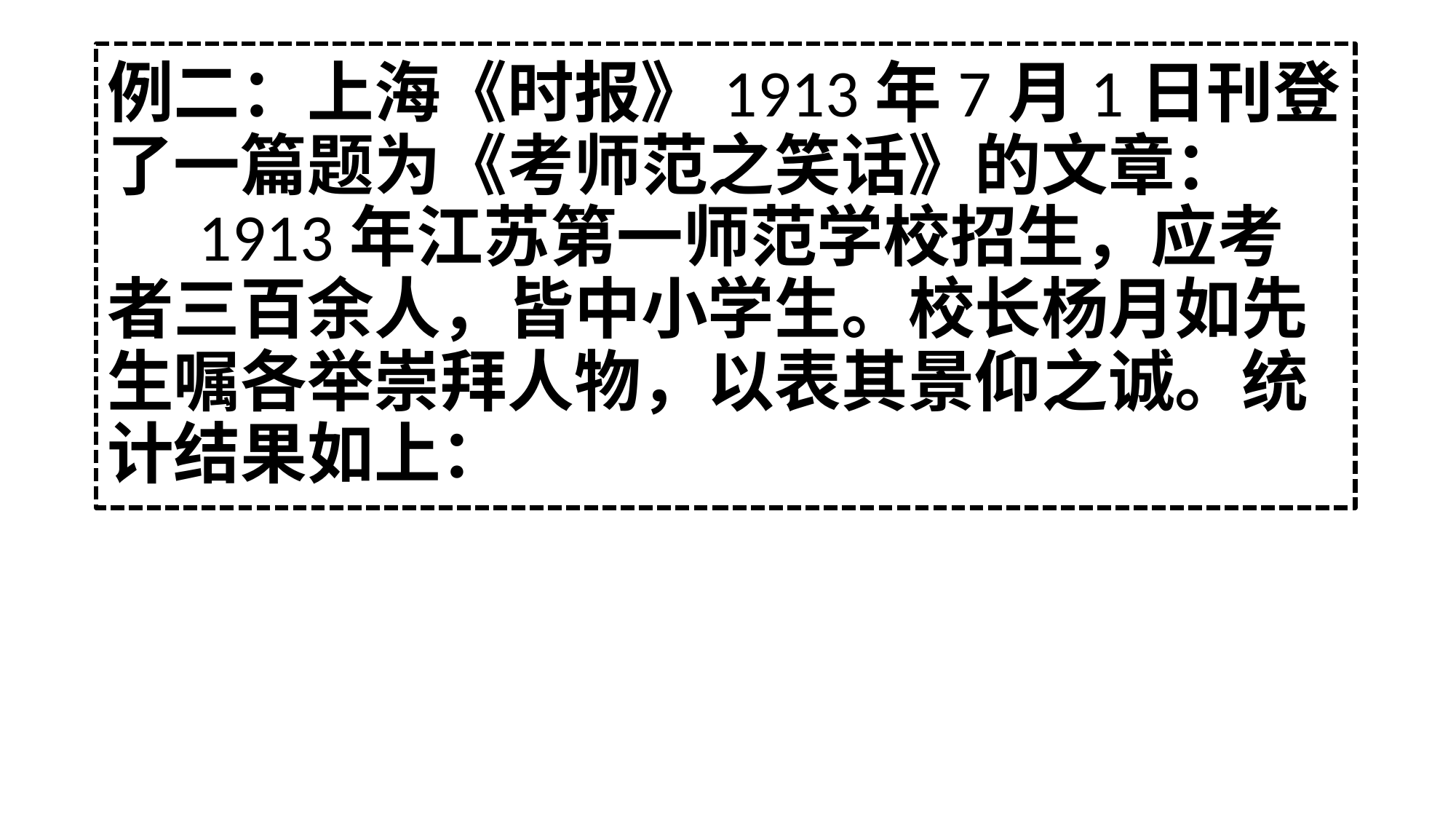

# 例二：上海《时报》1913年7月1日刊登了一篇题为《考师范之笑话》的文章：      1913年江苏第一师范学校招生，应考者三百余人，皆中小学生。校长杨月如先生嘱各举崇拜人物，以表其景仰之诚。统计结果如上：